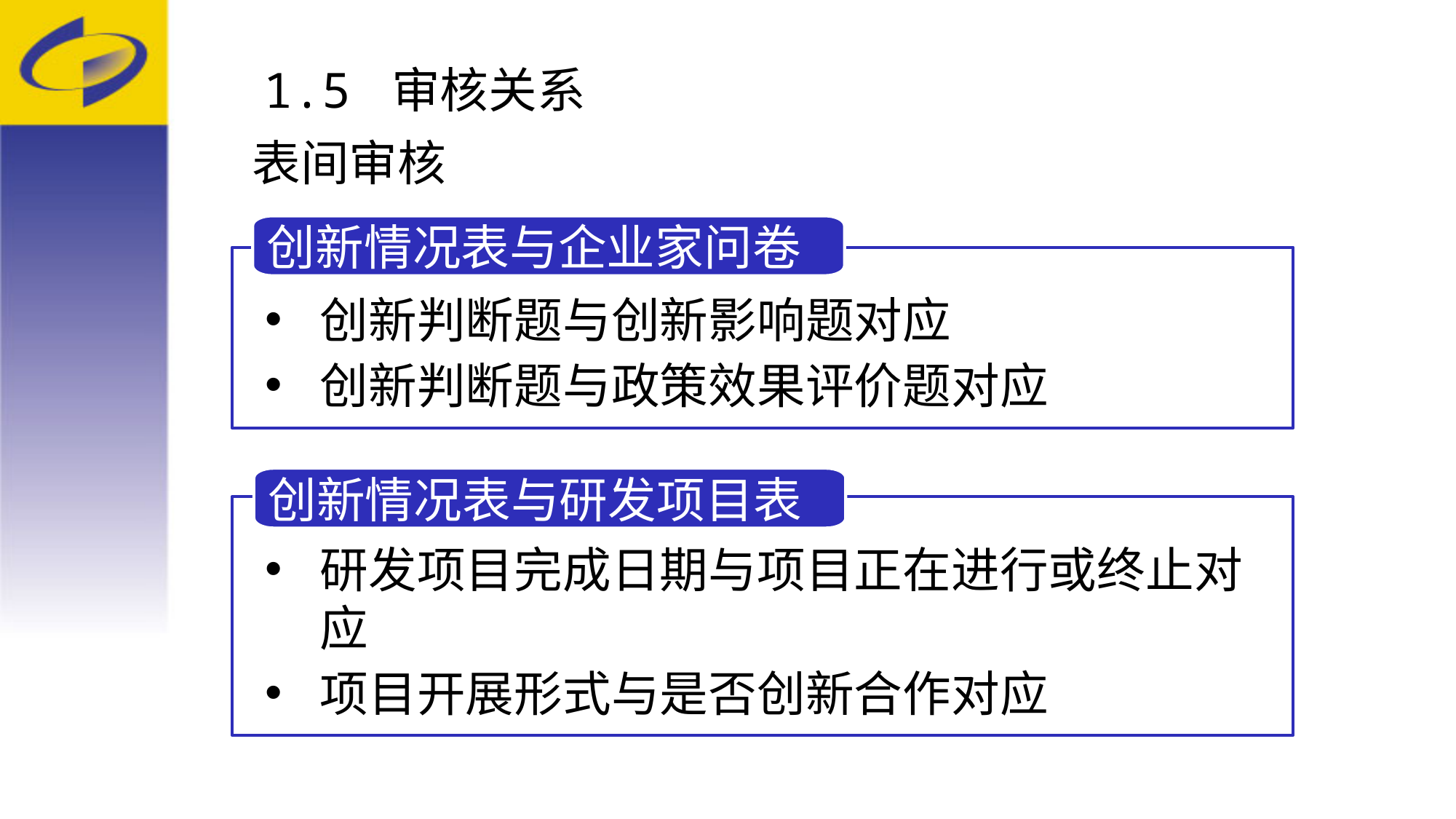

1.5 审核关系
  表间审核
创新情况表与企业家问卷
创新判断题与创新影响题对应
创新判断题与政策效果评价题对应
创新情况表与研发项目表
研发项目完成日期与项目正在进行或终止对应
项目开展形式与是否创新合作对应
13